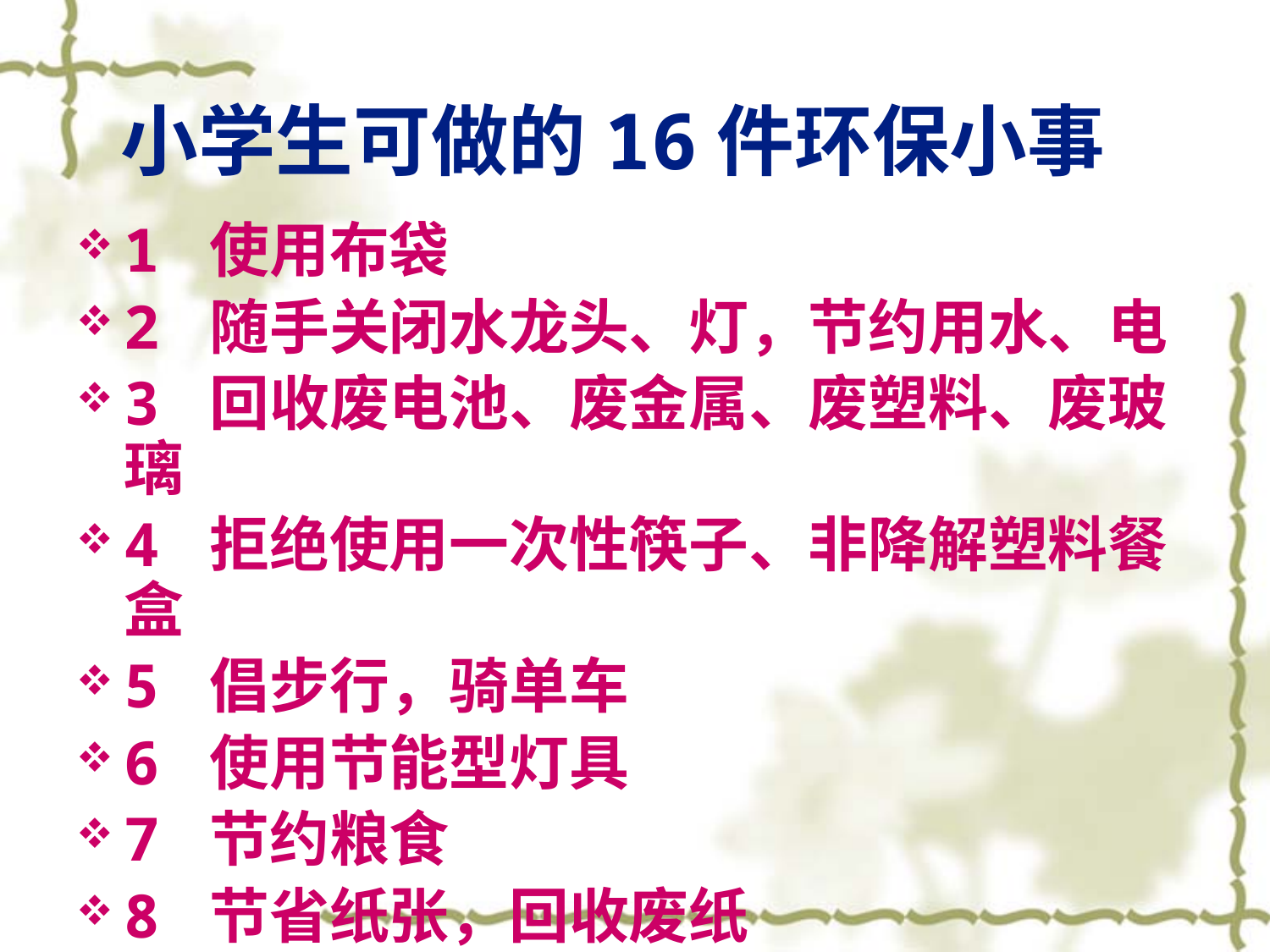

# 小学生可做的16件环保小事
1 使用布袋
2 随手关闭水龙头、灯，节约用水、电
3 回收废电池、废金属、废塑料、废玻璃
4 拒绝使用一次性筷子、非降解塑料餐盒
5 倡步行，骑单车
6 使用节能型灯具
7 节约粮食
8 节省纸张，回收废纸